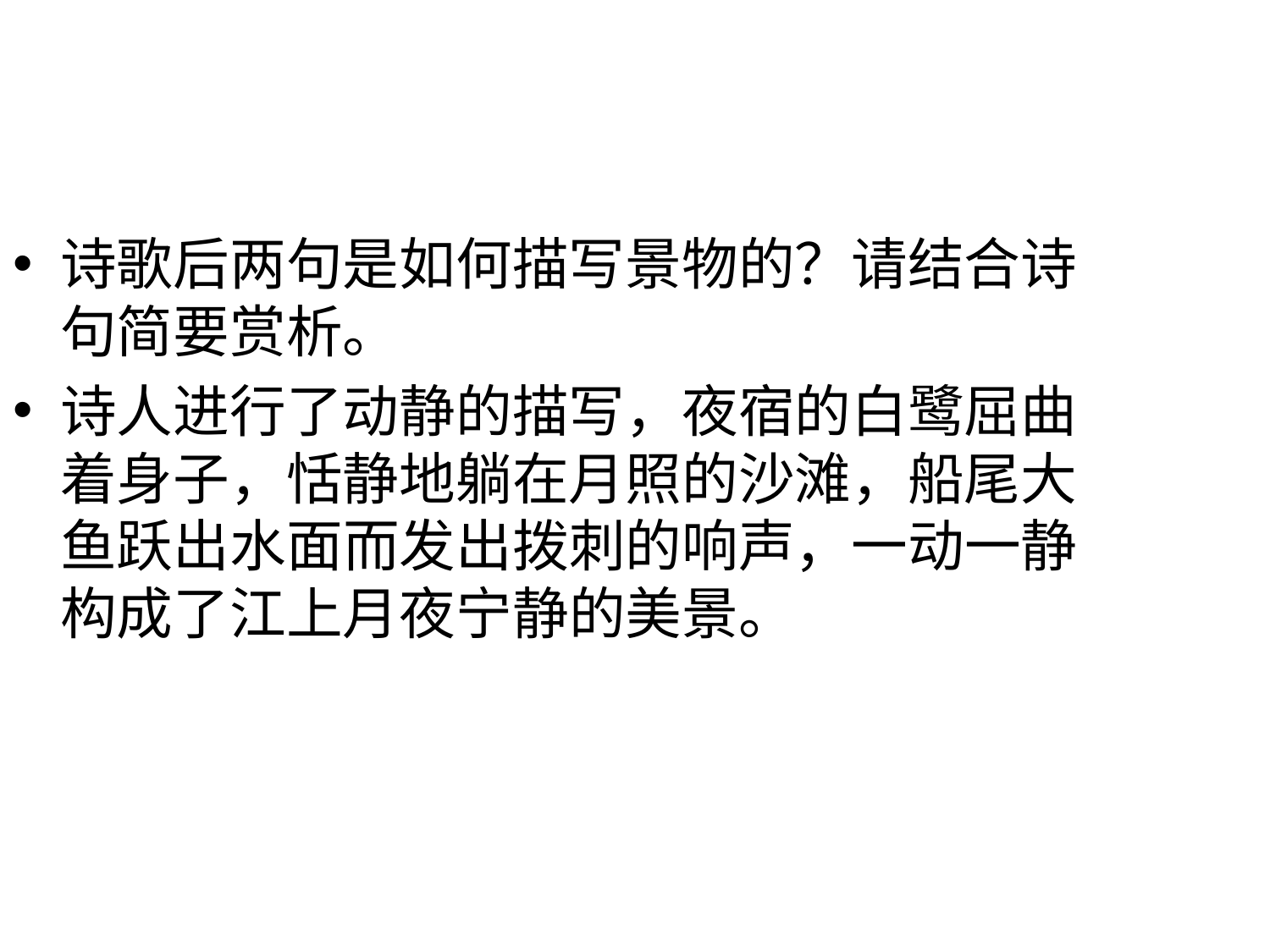

诗歌后两句是如何描写景物的？请结合诗句简要赏析。
诗人进行了动静的描写，夜宿的白鹭屈曲着身子，恬静地躺在月照的沙滩，船尾大鱼跃出水面而发出拨刺的响声，一动一静构成了江上月夜宁静的美景。